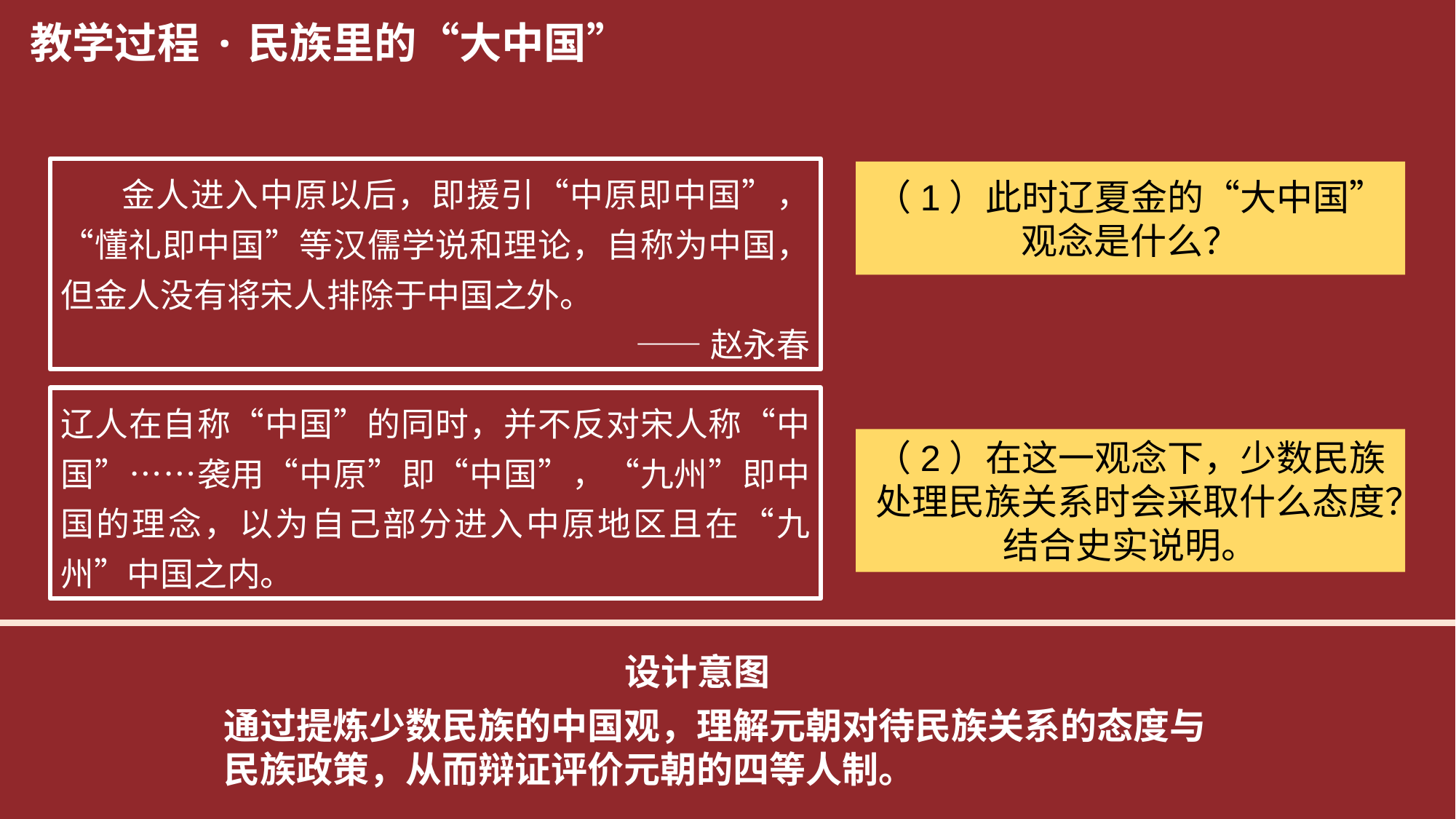

教学过程
·民族里的“大中国”
      金人进入中原以后，即援引“中原即中国”，“懂礼即中国”等汉儒学说和理论，自称为中国，但金人没有将宋人排除于中国之外。
——赵永春
（1）此时辽夏金的“大中国”观念是什么？
辽人在自称“中国”的同时，并不反对宋人称“中国”……袭用“中原”即“中国”，“九州”即中国的理念，以为自己部分进入中原地区且在“九州”中国之内。
（2）在这一观念下，少数民族处理民族关系时会采取什么态度？结合史实说明。
设计意图
通过提炼少数民族的中国观，理解元朝对待民族关系的态度与民族政策，从而辩证评价元朝的四等人制。